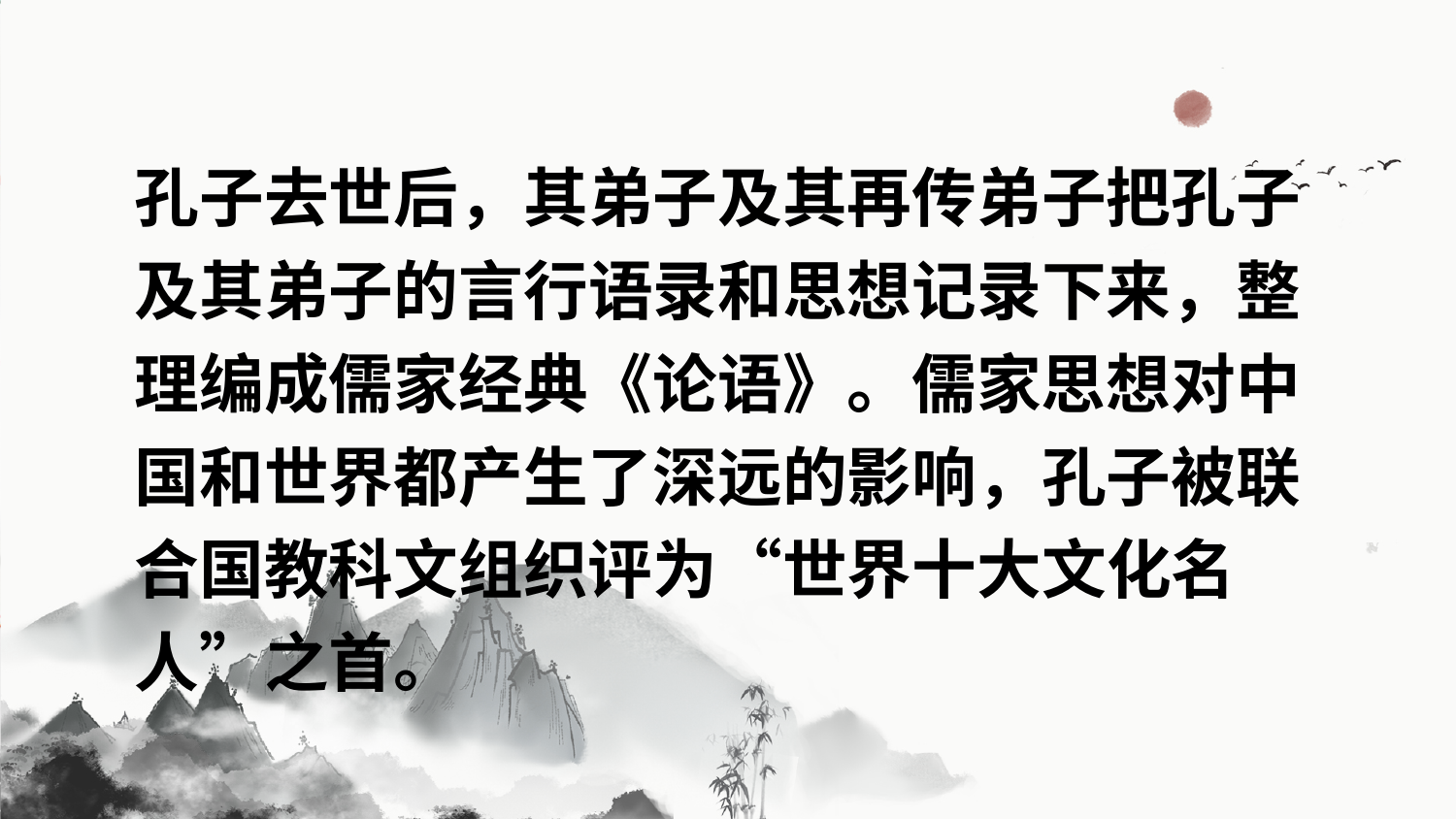

孔子去世后，其弟子及其再传弟子把孔子及其弟子的言行语录和思想记录下来，整理编成儒家经典《论语》。儒家思想对中国和世界都产生了深远的影响，孔子被联合国教科文组织评为“世界十大文化名人”之首。